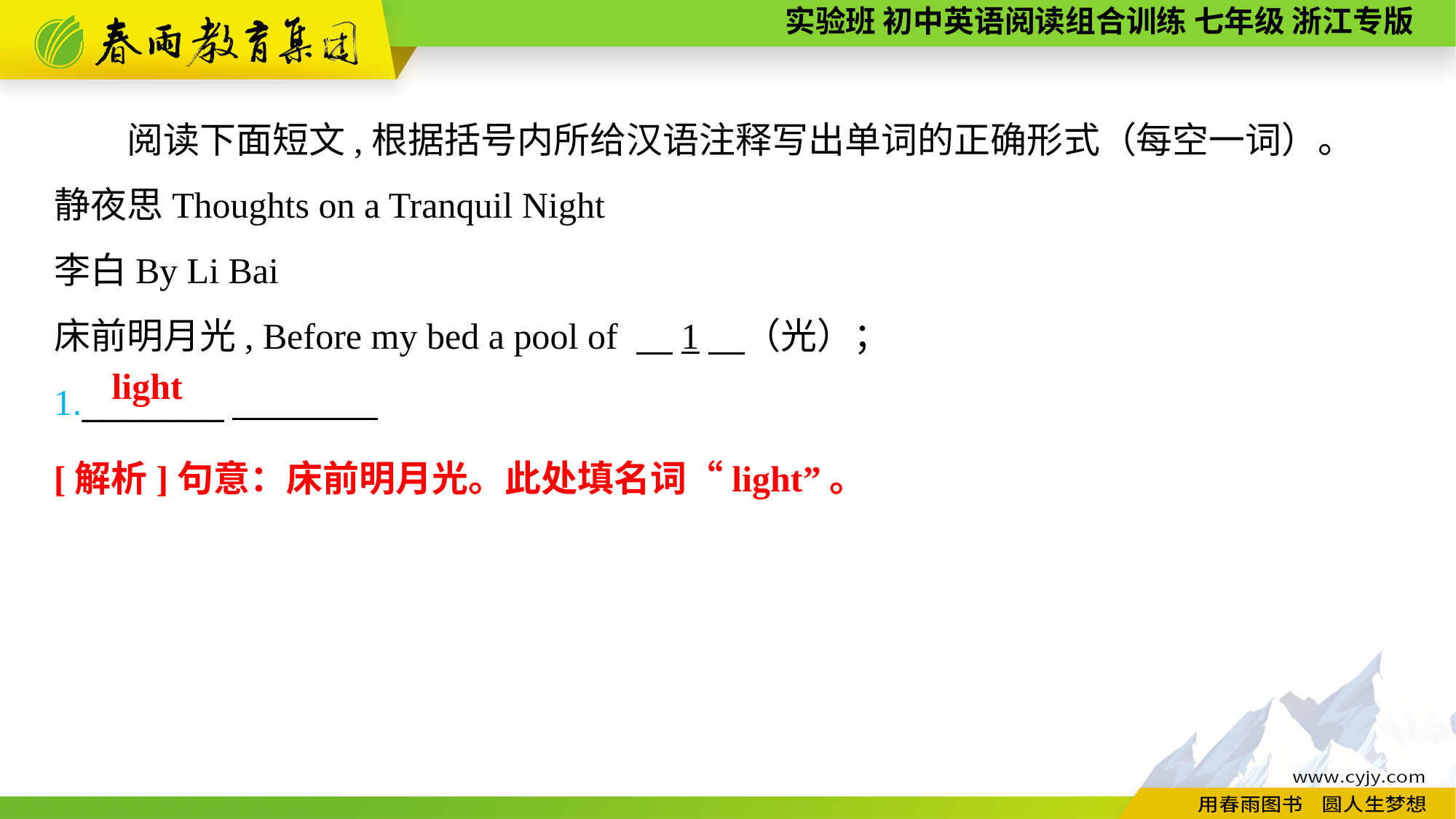

阅读下面短文,根据括号内所给汉语注释写出单词的正确形式（每空一词）。
静夜思Thoughts on a Tranquil Night
李白By Li Bai
床前明月光, Before my bed a pool of 　1　（光）；
1._______
 light
[解析]句意：床前明月光。此处填名词“light”。